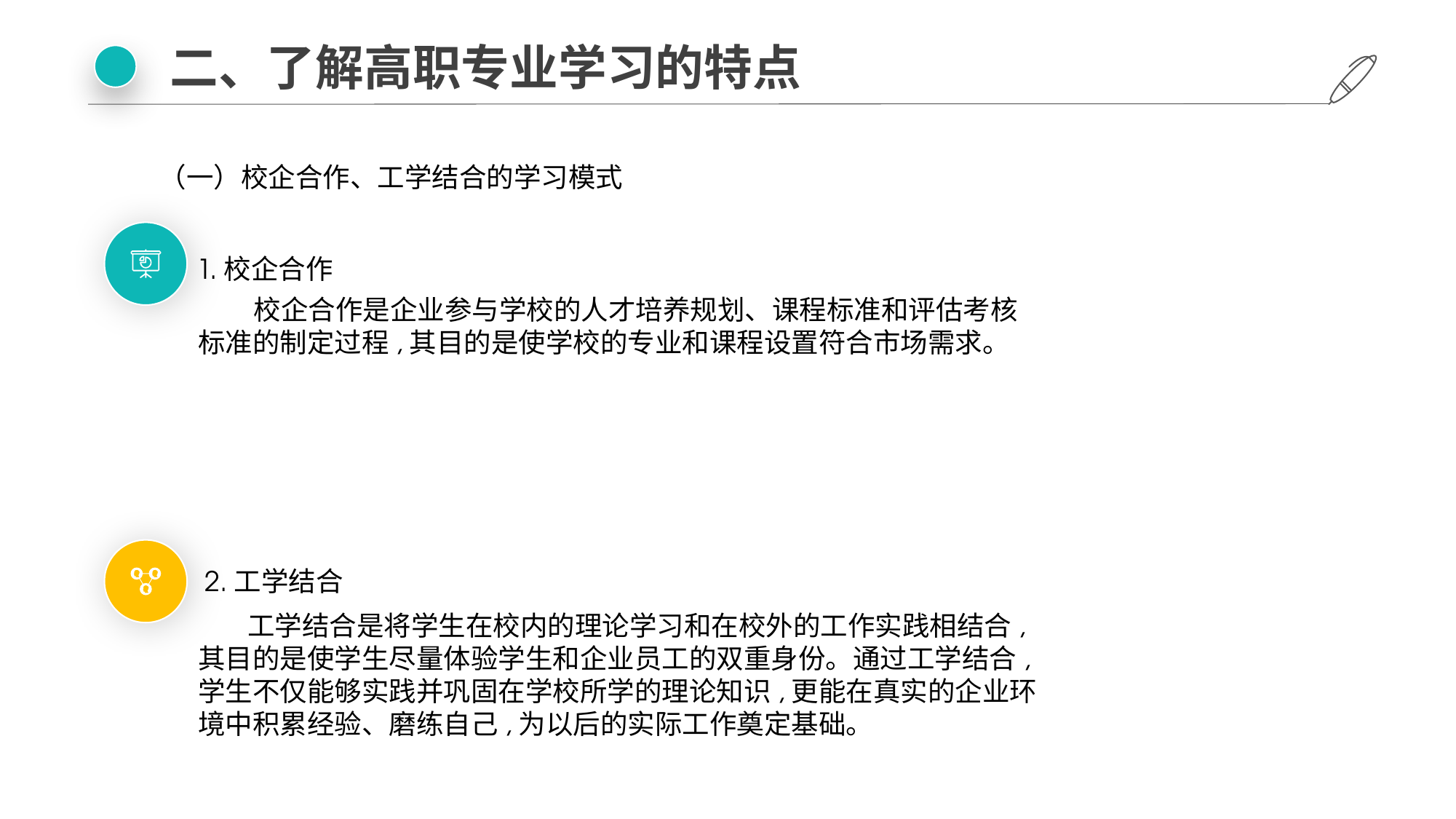

二、了解高职专业学习的特点

（一）校企合作、工学结合的学习模式

1.校企合作

        校企合作是企业参与学校的人才培养规划、课程标准和评估考核标准的制定过程,其目的是使学校的专业和课程设置符合市场需求。

2.工学结合

       工学结合是将学生在校内的理论学习和在校外的工作实践相结合,其目的是使学生尽量体验学生和企业员工的双重身份。通过工学结合,学生不仅能够实践并巩固在学校所学的理论知识,更能在真实的企业环境中积累经验、磨练自己,为以后的实际工作奠定基础。